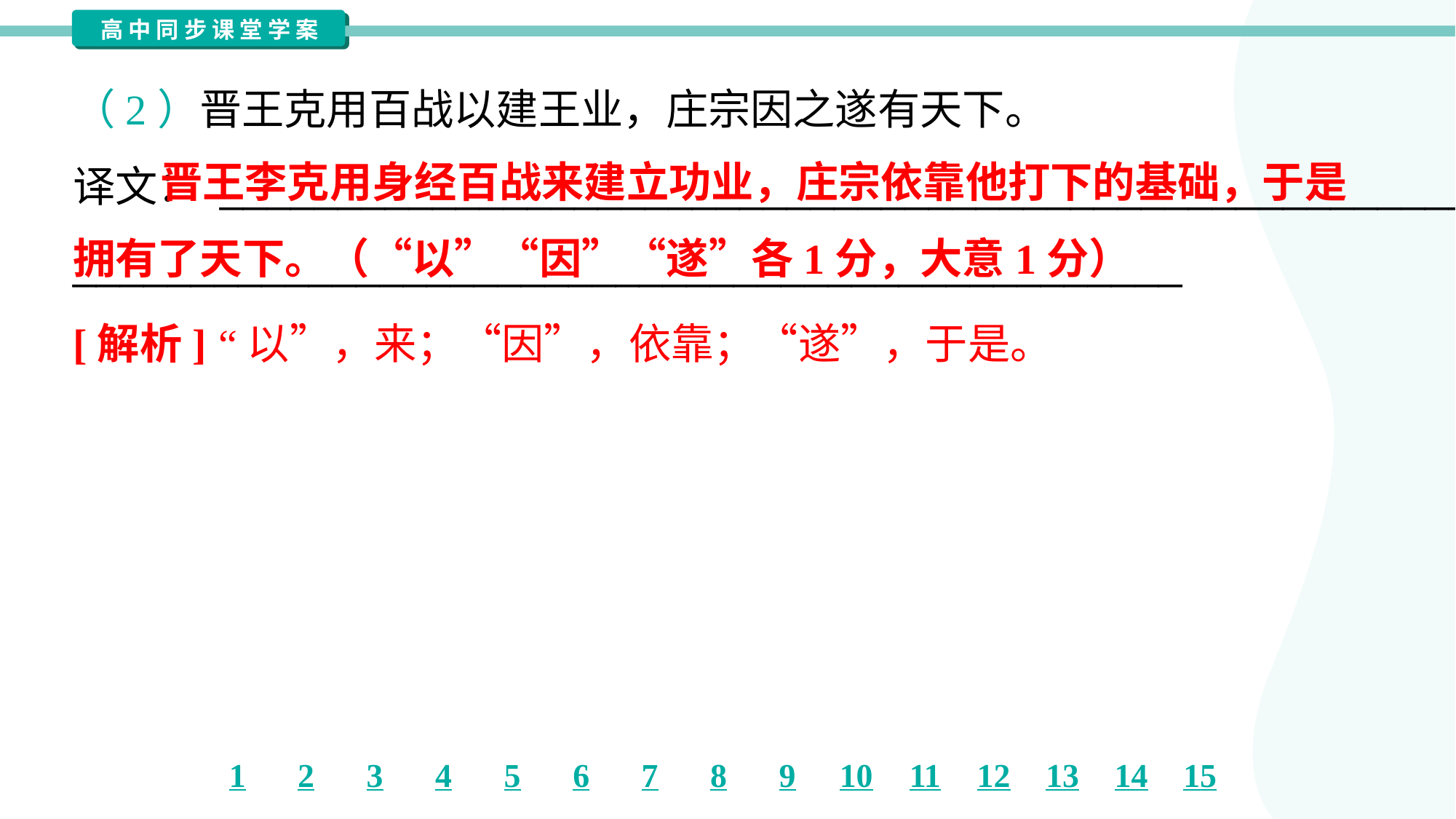

（2）晋王克用百战以建王业，庄宗因之遂有天下。
译文： ______________________________________________________
_______________________________________________
        晋王李克用身经百战来建立功业，庄宗依靠他打下的基础，于是拥有了天下。（“以”“因”“遂”各1分，大意1分）
[解析] “以”，来；“因”，依靠；“遂”，于是。